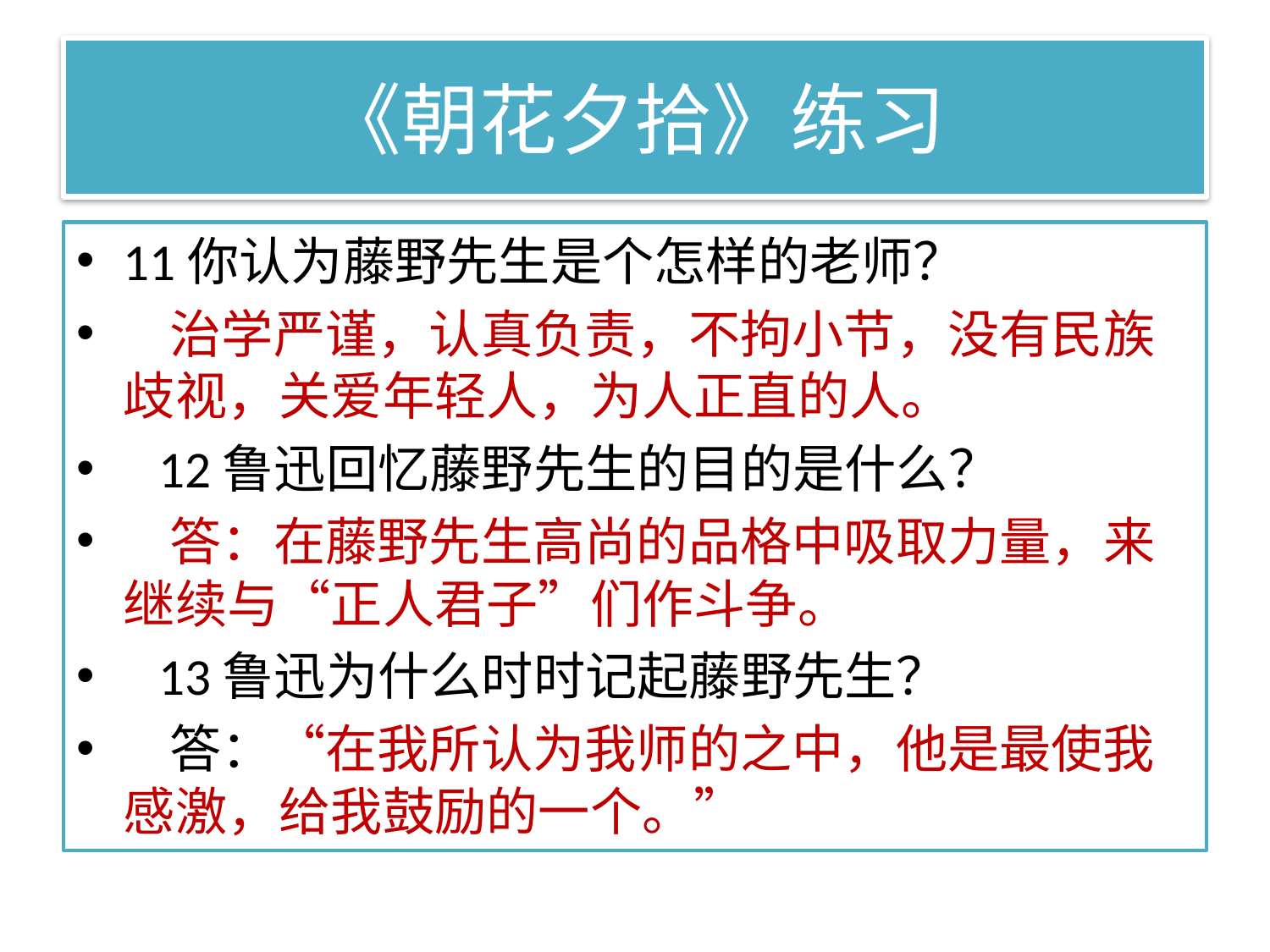

# 《朝花夕拾》练习
11你认为藤野先生是个怎样的老师？
   治学严谨，认真负责，不拘小节，没有民族歧视，关爱年轻人，为人正直的人。
   12鲁迅回忆藤野先生的目的是什么？
   答：在藤野先生高尚的品格中吸取力量，来继续与“正人君子”们作斗争。
   13鲁迅为什么时时记起藤野先生？
   答：“在我所认为我师的之中，他是最使我感激，给我鼓励的一个。”